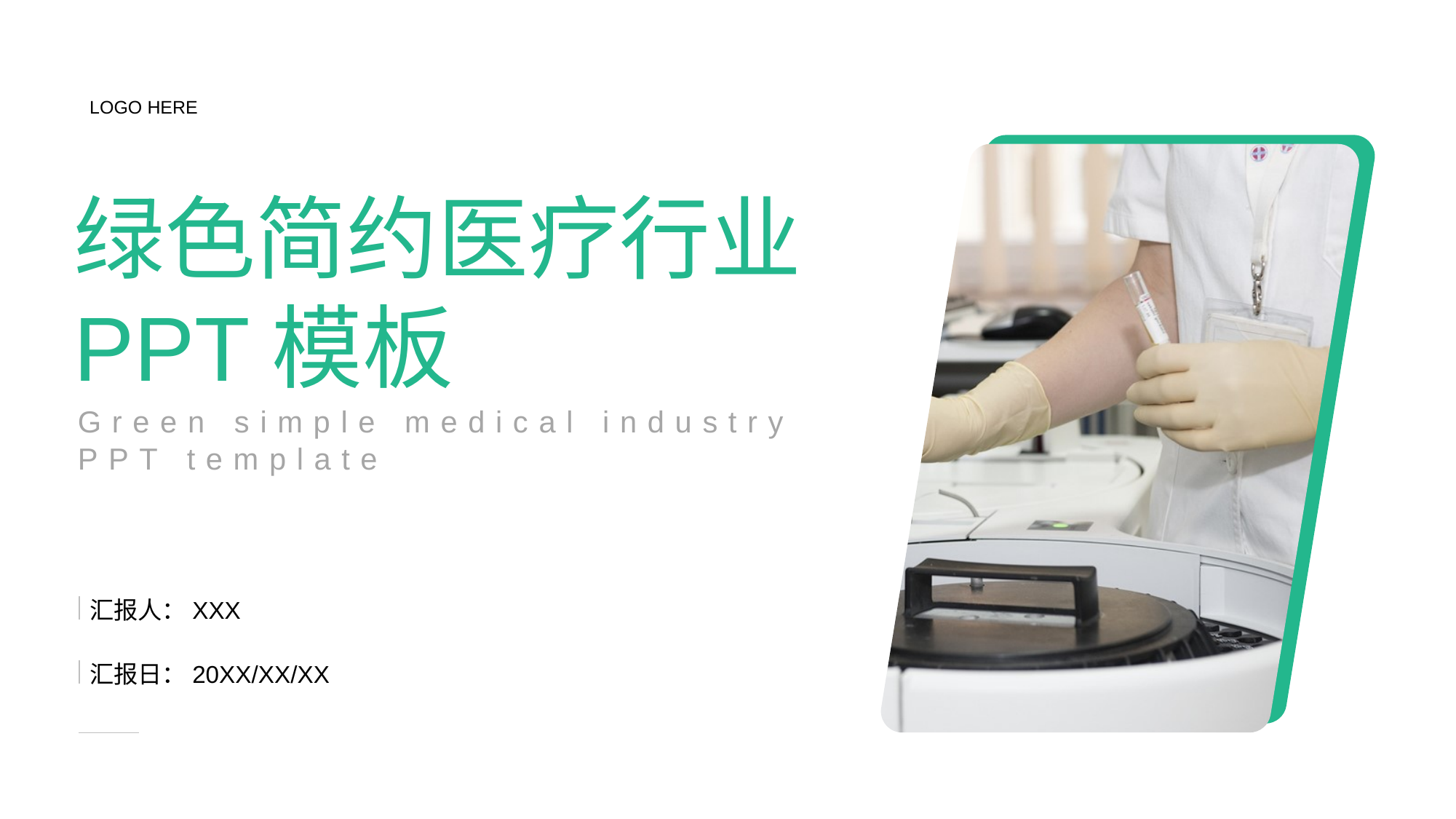

LOGO HERE

# 绿色简约医疗行业 PPT模板
Green simple medical industry PPT template
汇报人：XXX
汇报日：20XX/XX/XX